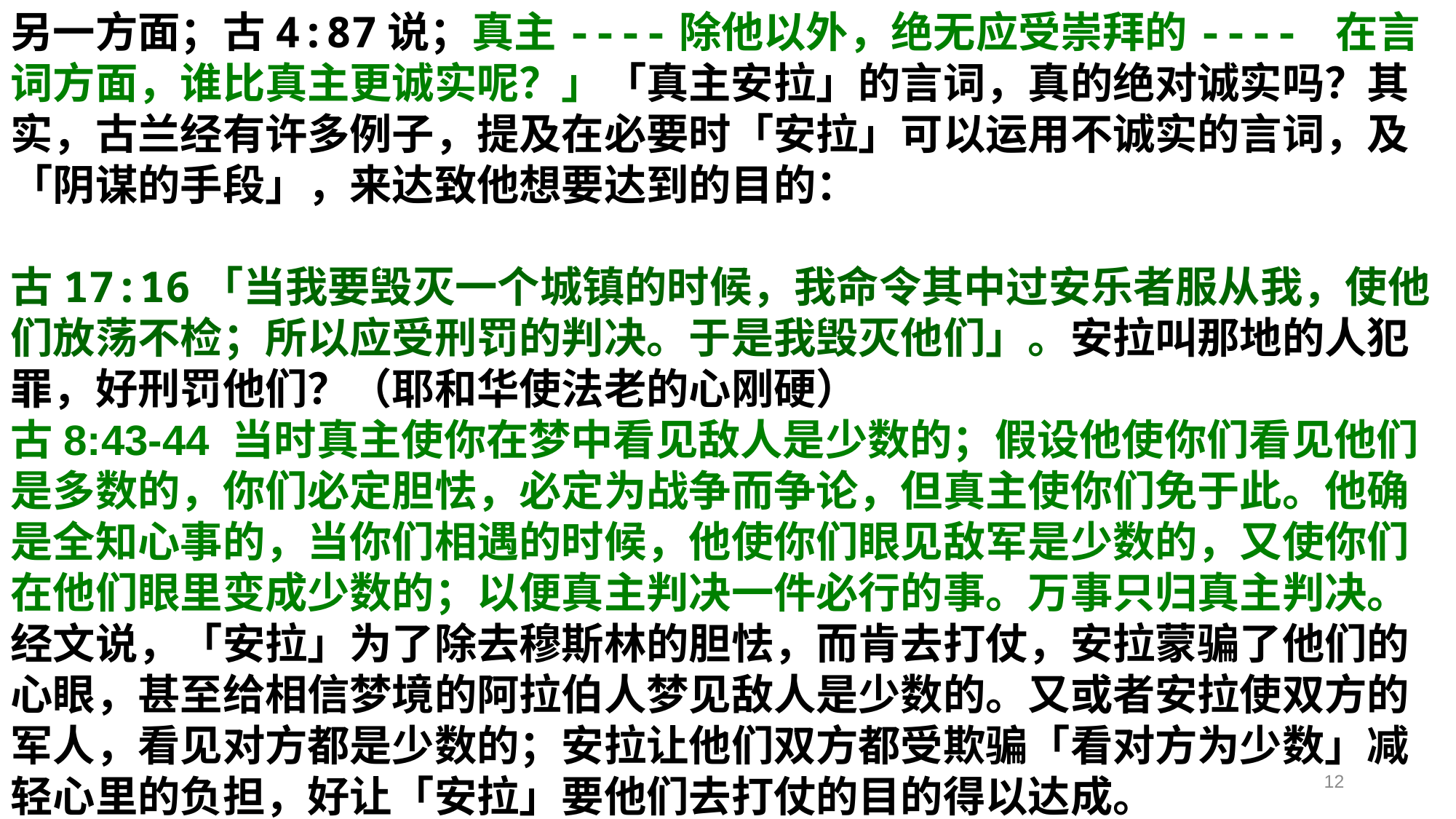

另一方面；古4:87说；真主----除他以外，绝无应受崇拜的---- 在言词方面，谁比真主更诚实呢？」「真主安拉」的言词，真的绝对诚实吗？其实，古兰经有许多例子，提及在必要时「安拉」可以运用不诚实的言词，及「阴谋的手段」，来达致他想要达到的目的：

古17:16「当我要毁灭一个城镇的时候，我命令其中过安乐者服从我，使他们放荡不检；所以应受刑罚的判决。于是我毁灭他们」。安拉叫那地的人犯罪，好刑罚他们？（耶和华使法老的心刚硬）
古8:43-44 当时真主使你在梦中看见敌人是少数的；假设他使你们看见他们是多数的，你们必定胆怯，必定为战争而争论，但真主使你们免于此。他确是全知心事的，当你们相遇的时候，他使你们眼见敌军是少数的，又使你们在他们眼里变成少数的；以便真主判决一件必行的事。万事只归真主判决。经文说，「安拉」为了除去穆斯林的胆怯，而肯去打仗，安拉蒙骗了他们的心眼，甚至给相信梦境的阿拉伯人梦见敌人是少数的。又或者安拉使双方的军人，看见对方都是少数的；安拉让他们双方都受欺骗「看对方为少数」减轻心里的负担，好让「安拉」要他们去打仗的目的得以达成。
12